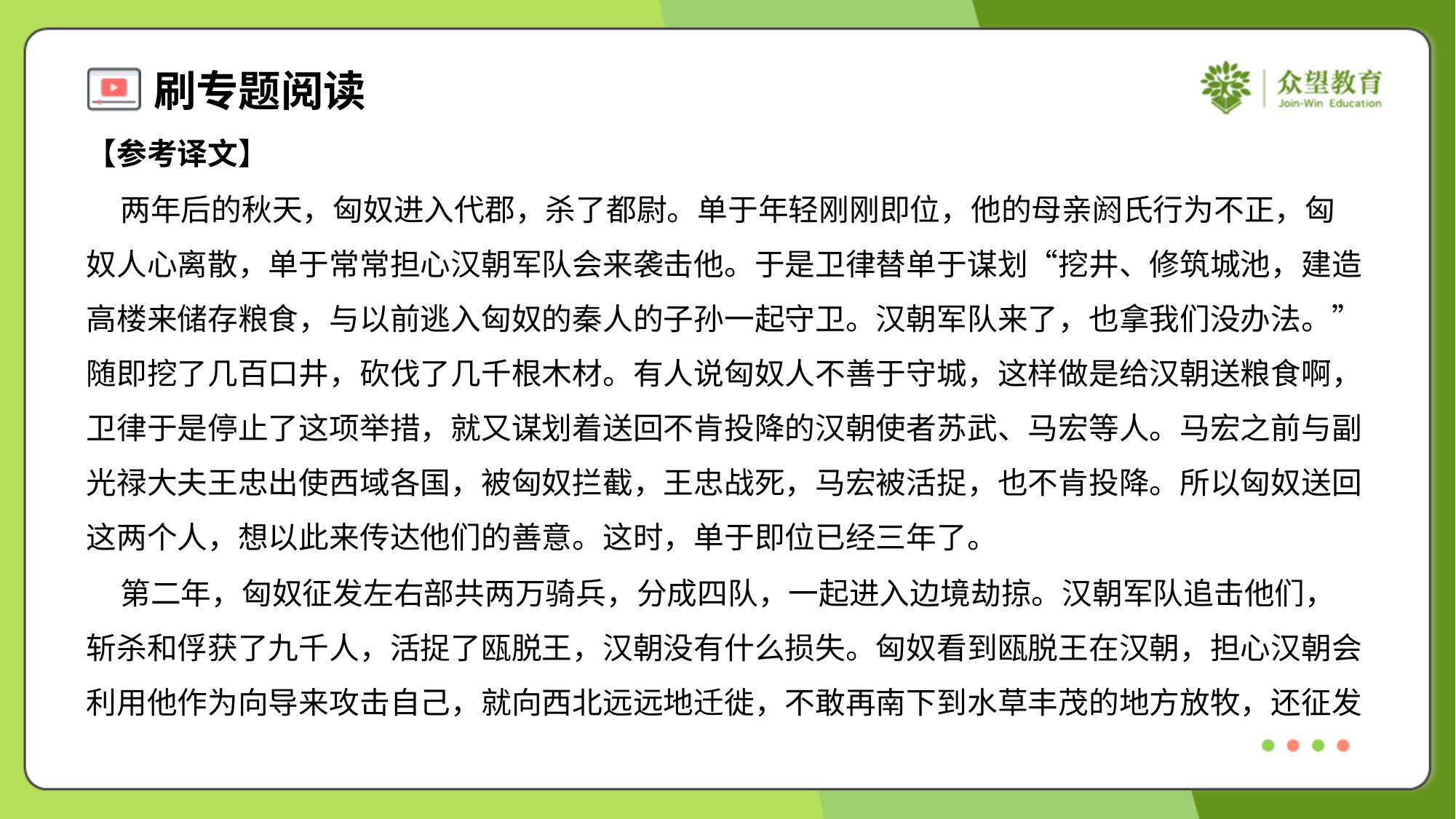

【参考译文】
    两年后的秋天，匈奴进入代郡，杀了都尉。单于年轻刚刚即位，他的母亲阏氏行为不正，匈
奴人心离散，单于常常担心汉朝军队会来袭击他。于是卫律替单于谋划“挖井、修筑城池，建造
高楼来储存粮食，与以前逃入匈奴的秦人的子孙一起守卫。汉朝军队来了，也拿我们没办法。”
随即挖了几百口井，砍伐了几千根木材。有人说匈奴人不善于守城，这样做是给汉朝送粮食啊，
卫律于是停止了这项举措，就又谋划着送回不肯投降的汉朝使者苏武、马宏等人。马宏之前与副
光禄大夫王忠出使西域各国，被匈奴拦截，王忠战死，马宏被活捉，也不肯投降。所以匈奴送回
这两个人，想以此来传达他们的善意。这时，单于即位已经三年了。
    第二年，匈奴征发左右部共两万骑兵，分成四队，一起进入边境劫掠。汉朝军队追击他们，
斩杀和俘获了九千人，活捉了瓯脱王，汉朝没有什么损失。匈奴看到瓯脱王在汉朝，担心汉朝会
利用他作为向导来攻击自己，就向西北远远地迁徙，不敢再南下到水草丰茂的地方放牧，还征发